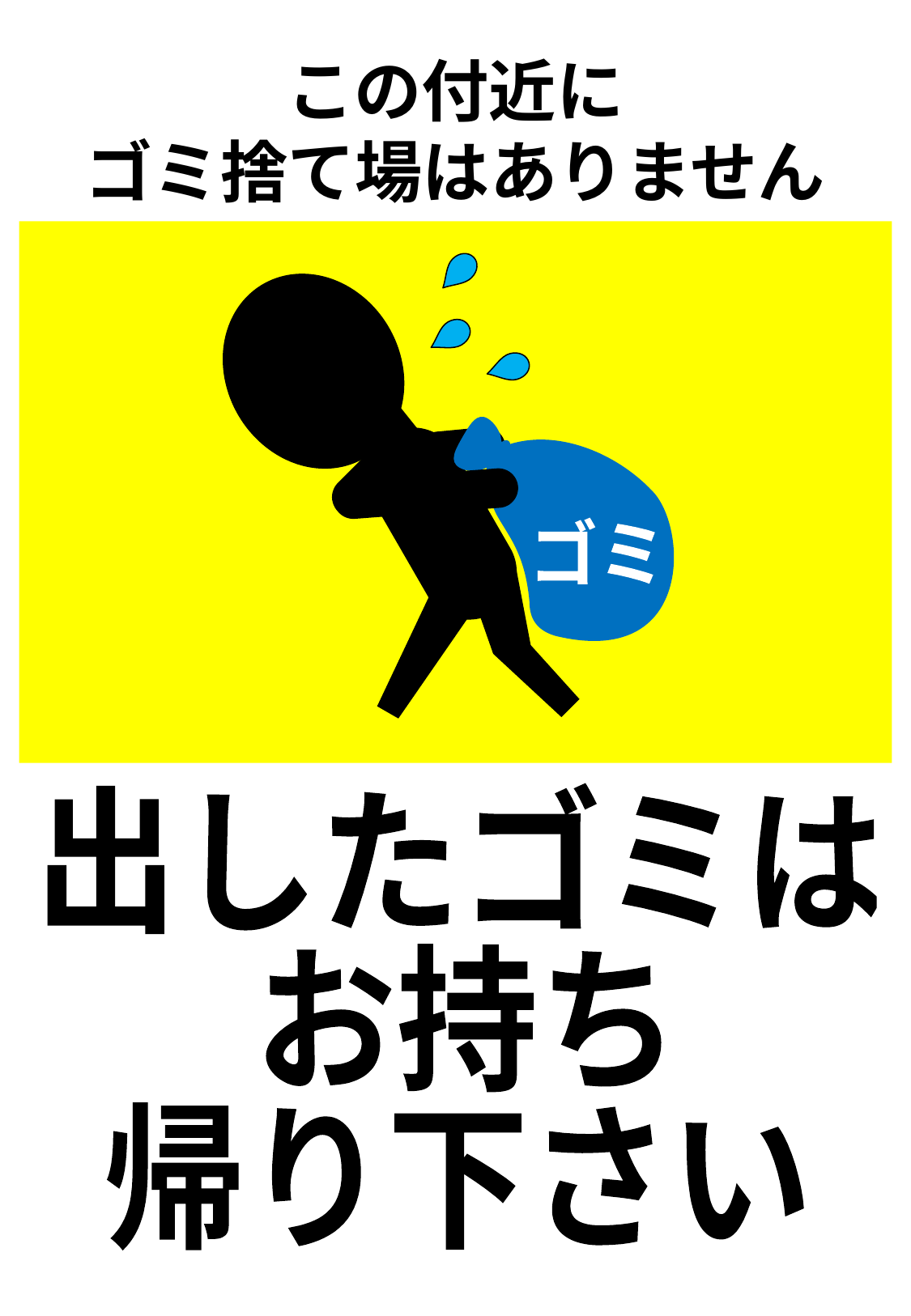

この付近に
ゴミ捨て場はありません

ゴミ

出したゴミは
お持ち
帰り下さい